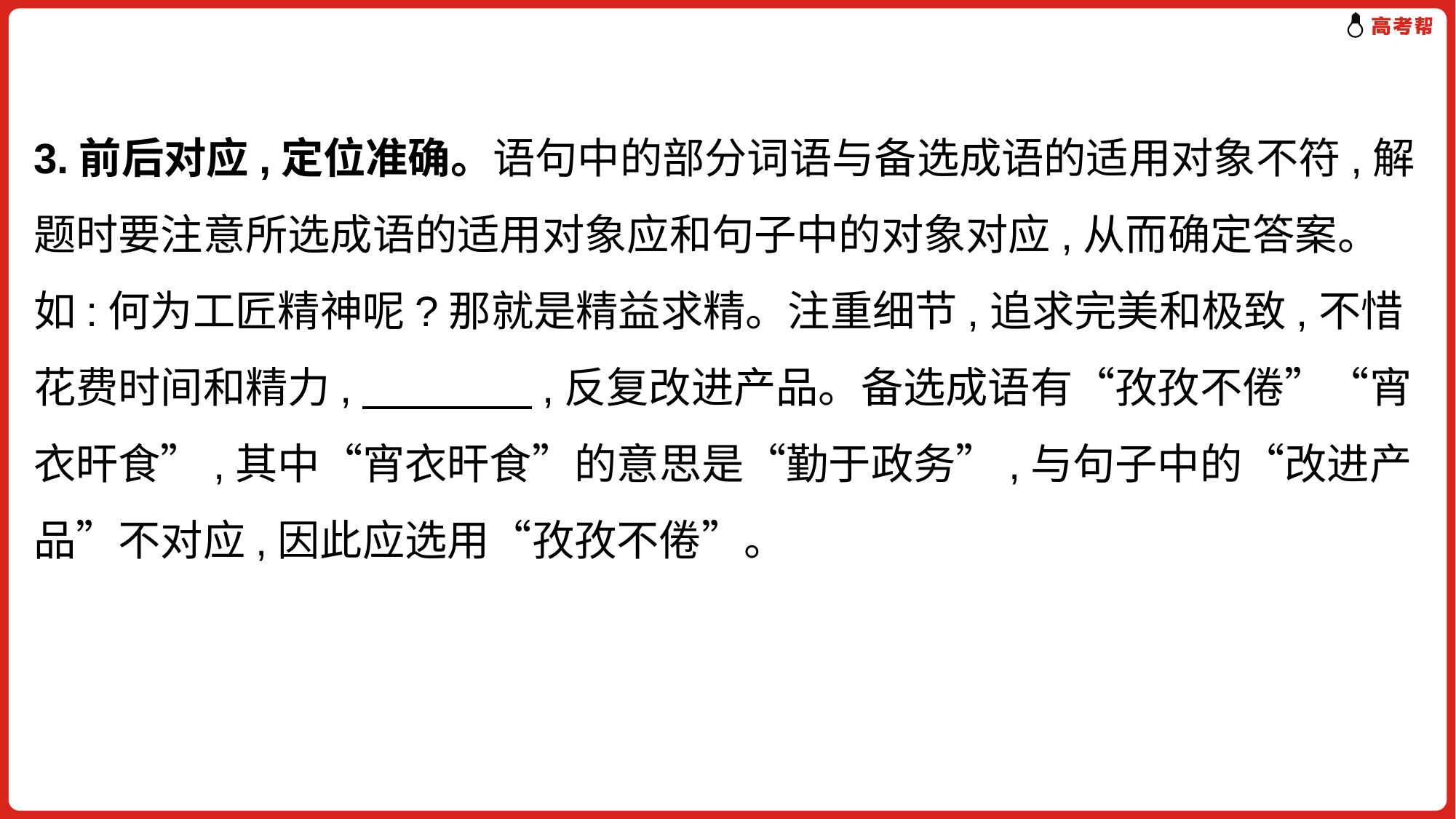

3.前后对应,定位准确。语句中的部分词语与备选成语的适用对象不符,解题时要注意所选成语的适用对象应和句子中的对象对应,从而确定答案。如:何为工匠精神呢?那就是精益求精。注重细节,追求完美和极致,不惜花费时间和精力,　　　　,反复改进产品。备选成语有“孜孜不倦”“宵衣旰食”,其中“宵衣旰食”的意思是“勤于政务”,与句子中的“改进产品”不对应,因此应选用“孜孜不倦”。